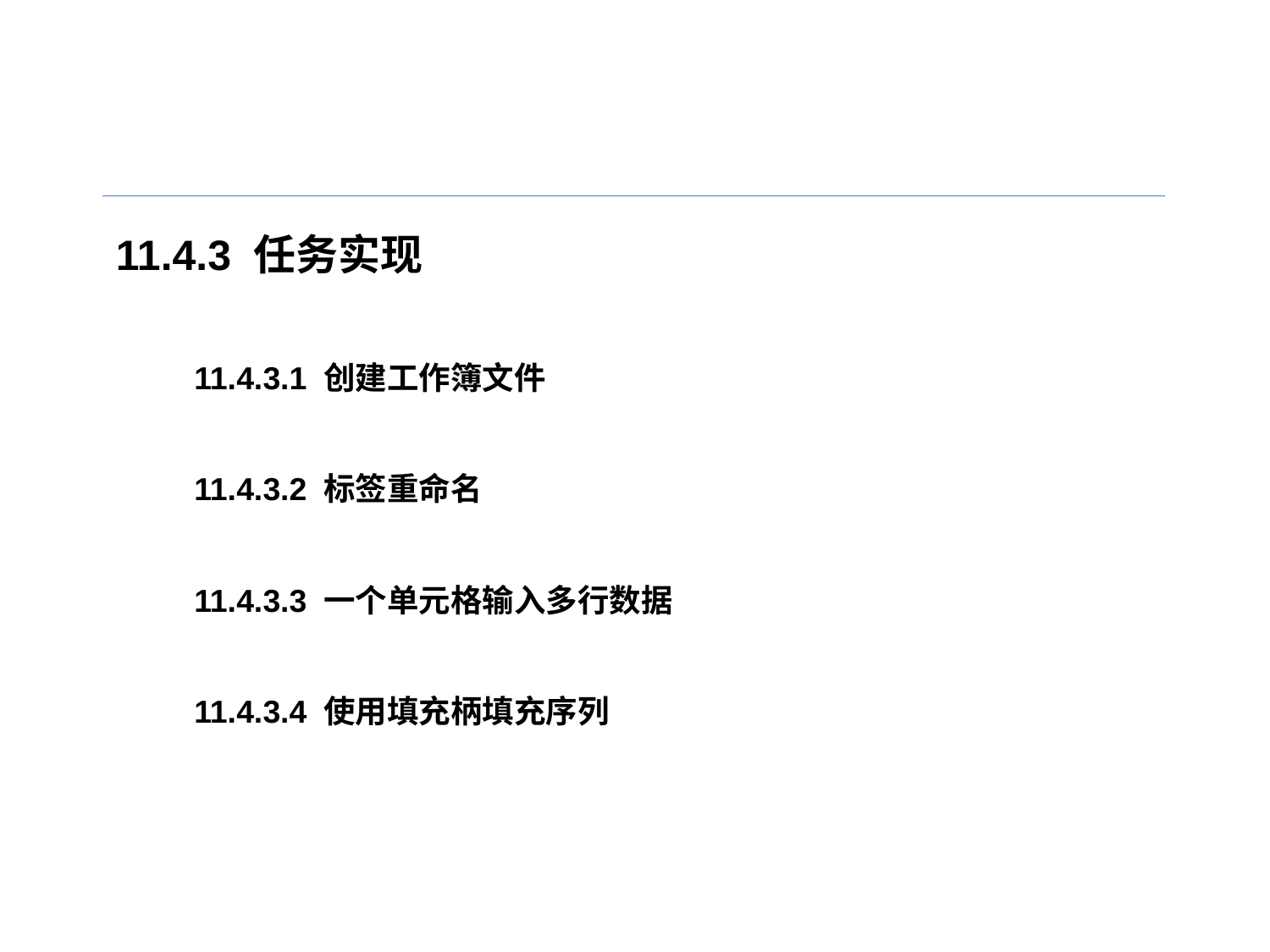

11.4.3 任务实现
11.4.3.1 创建工作簿文件
11.4.3.2 标签重命名
11.4.3.3 一个单元格输入多行数据
11.4.3.4 使用填充柄填充序列